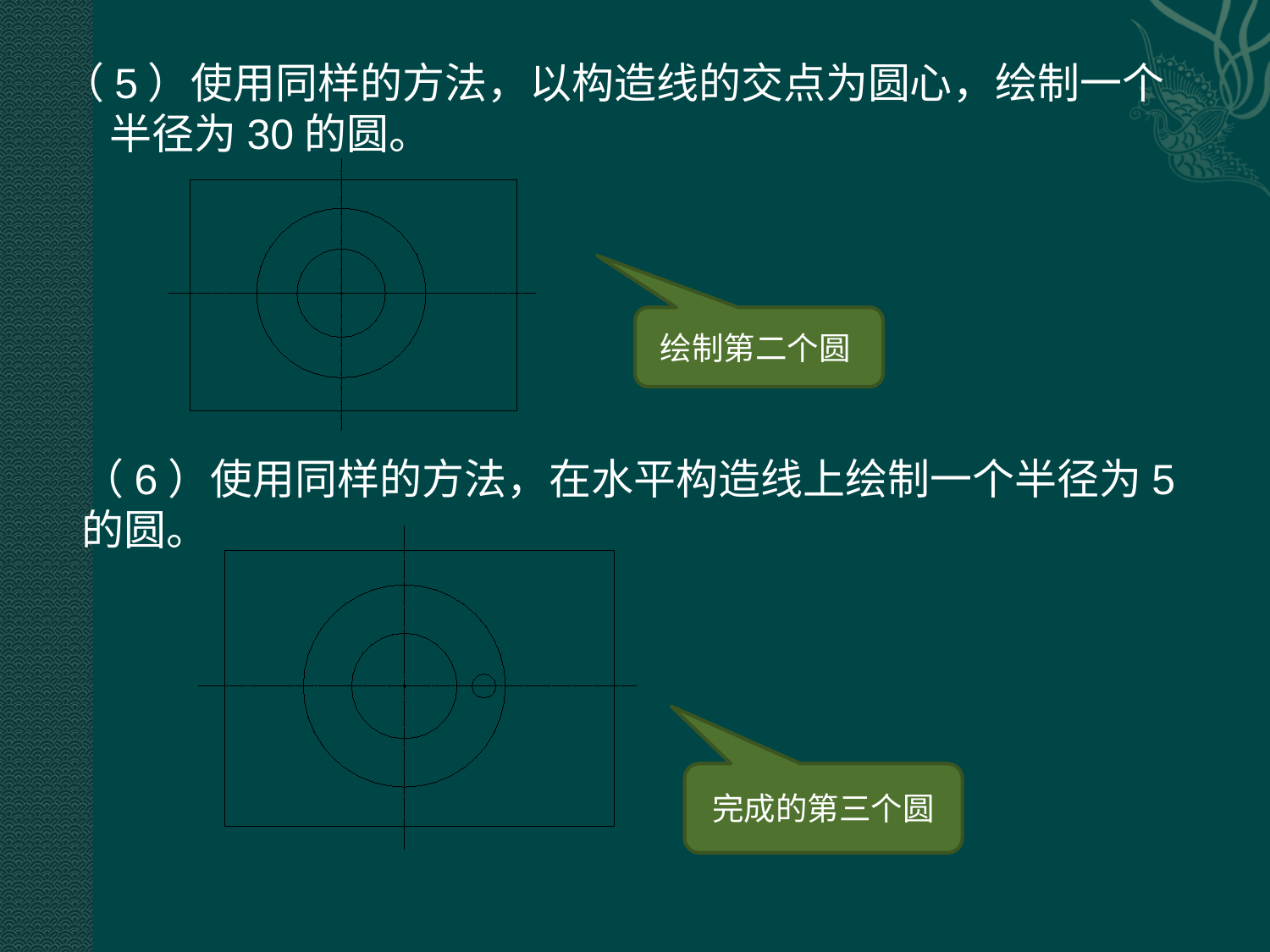

（5）使用同样的方法，以构造线的交点为圆心，绘制一个半径为30的圆。

绘制第二个圆
（6）使用同样的方法，在水平构造线上绘制一个半径为5的圆。

完成的第三个圆